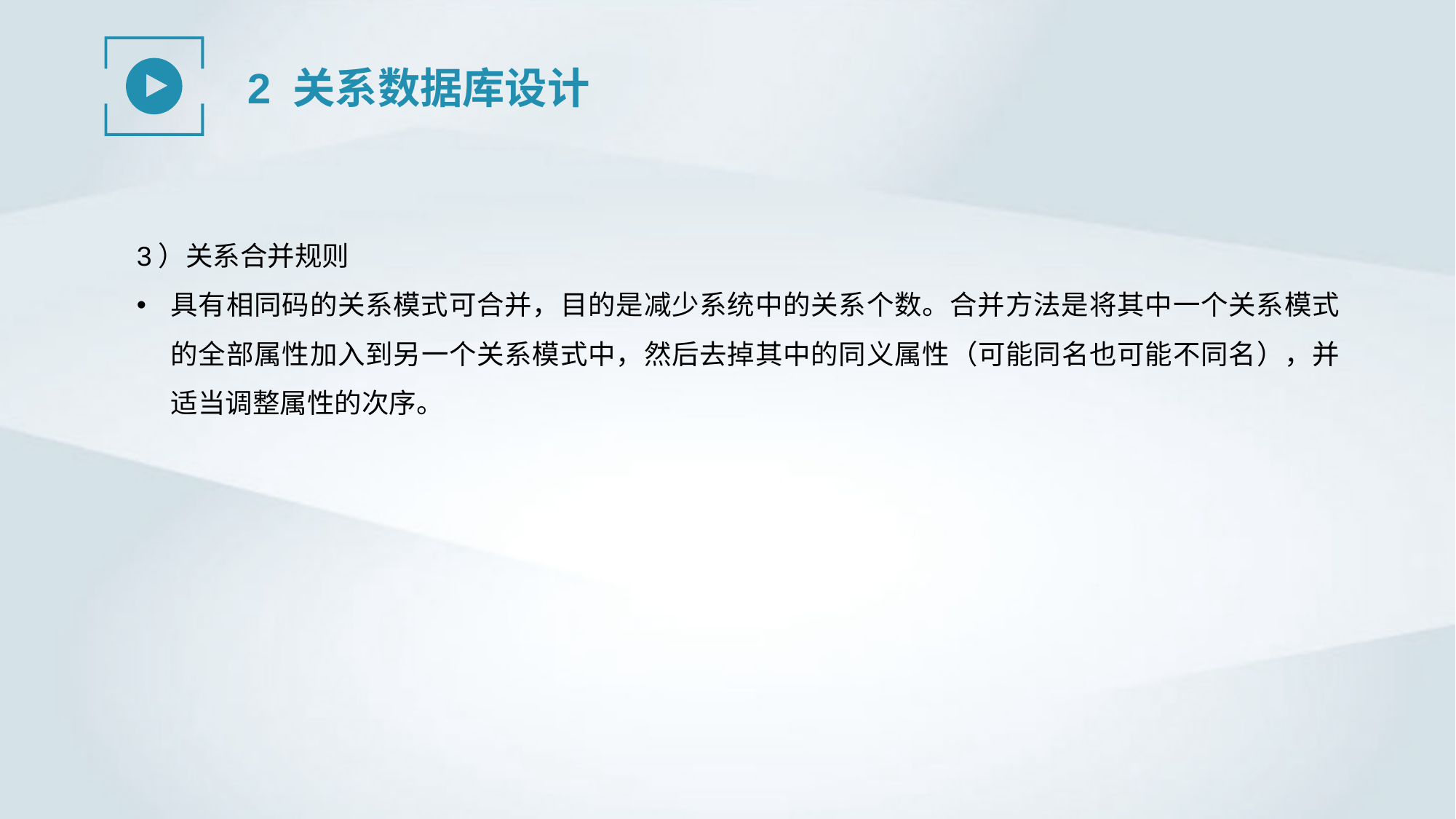

2 关系数据库设计
3）关系合并规则
具有相同码的关系模式可合并，目的是减少系统中的关系个数。合并方法是将其中一个关系模式的全部属性加入到另一个关系模式中，然后去掉其中的同义属性（可能同名也可能不同名），并适当调整属性的次序。